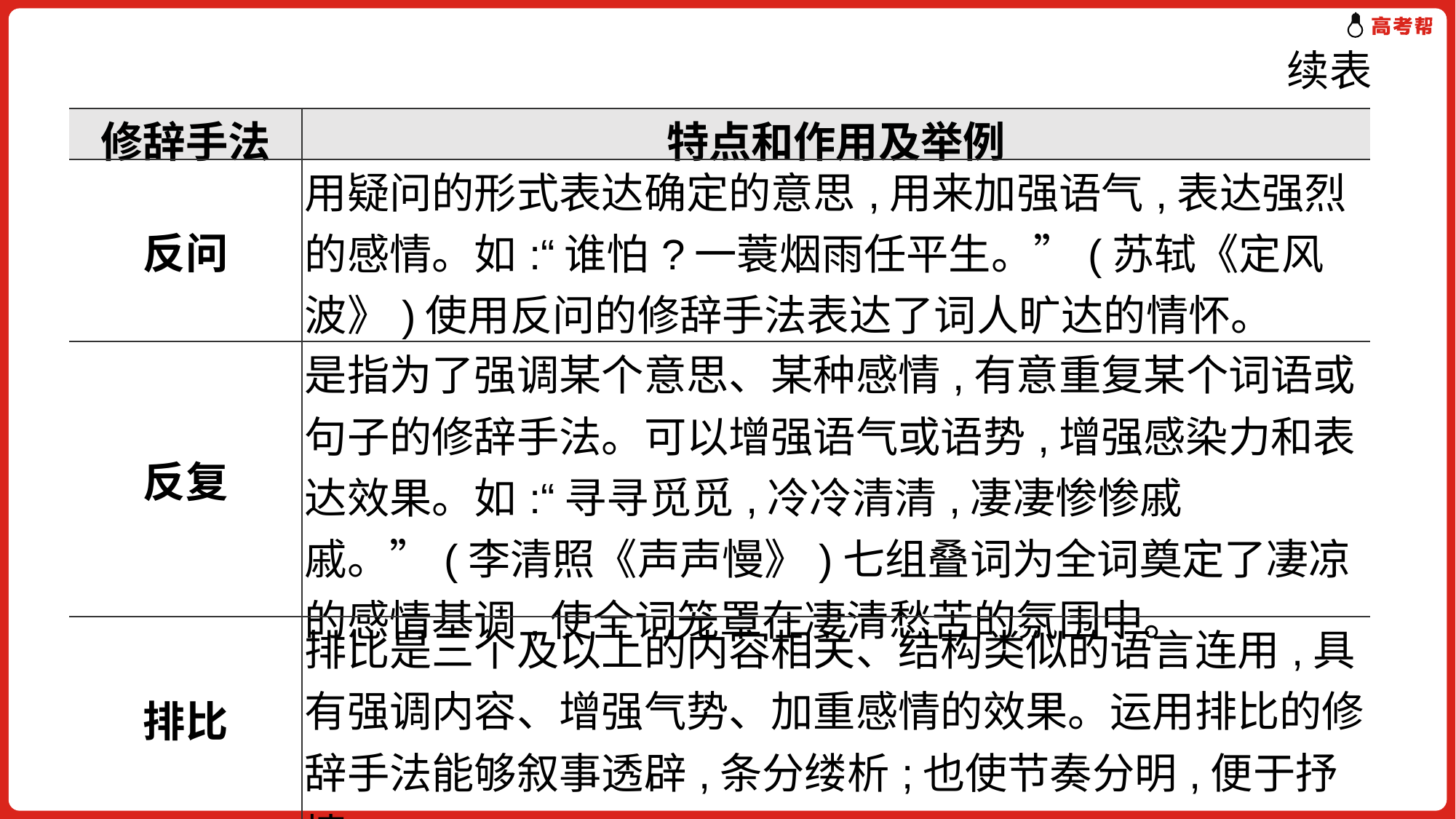

续表
| 修辞手法 | 特点和作用及举例 |
| --- | --- |
| 反问 | 用疑问的形式表达确定的意思,用来加强语气,表达强烈的感情。如:“谁怕?一蓑烟雨任平生。”(苏轼《定风波》)使用反问的修辞手法表达了词人旷达的情怀。 |
| 反复 | 是指为了强调某个意思、某种感情,有意重复某个词语或句子的修辞手法。可以增强语气或语势,增强感染力和表达效果。如:“寻寻觅觅,冷冷清清,凄凄惨惨戚戚。”(李清照《声声慢》)七组叠词为全词奠定了凄凉的感情基调,使全词笼罩在凄清愁苦的氛围中。 |
| 排比 | 排比是三个及以上的内容相关、结构类似的语言连用,具有强调内容、增强气势、加重感情的效果。运用排比的修辞手法能够叙事透辟,条分缕析;也使节奏分明,便于抒情。 |